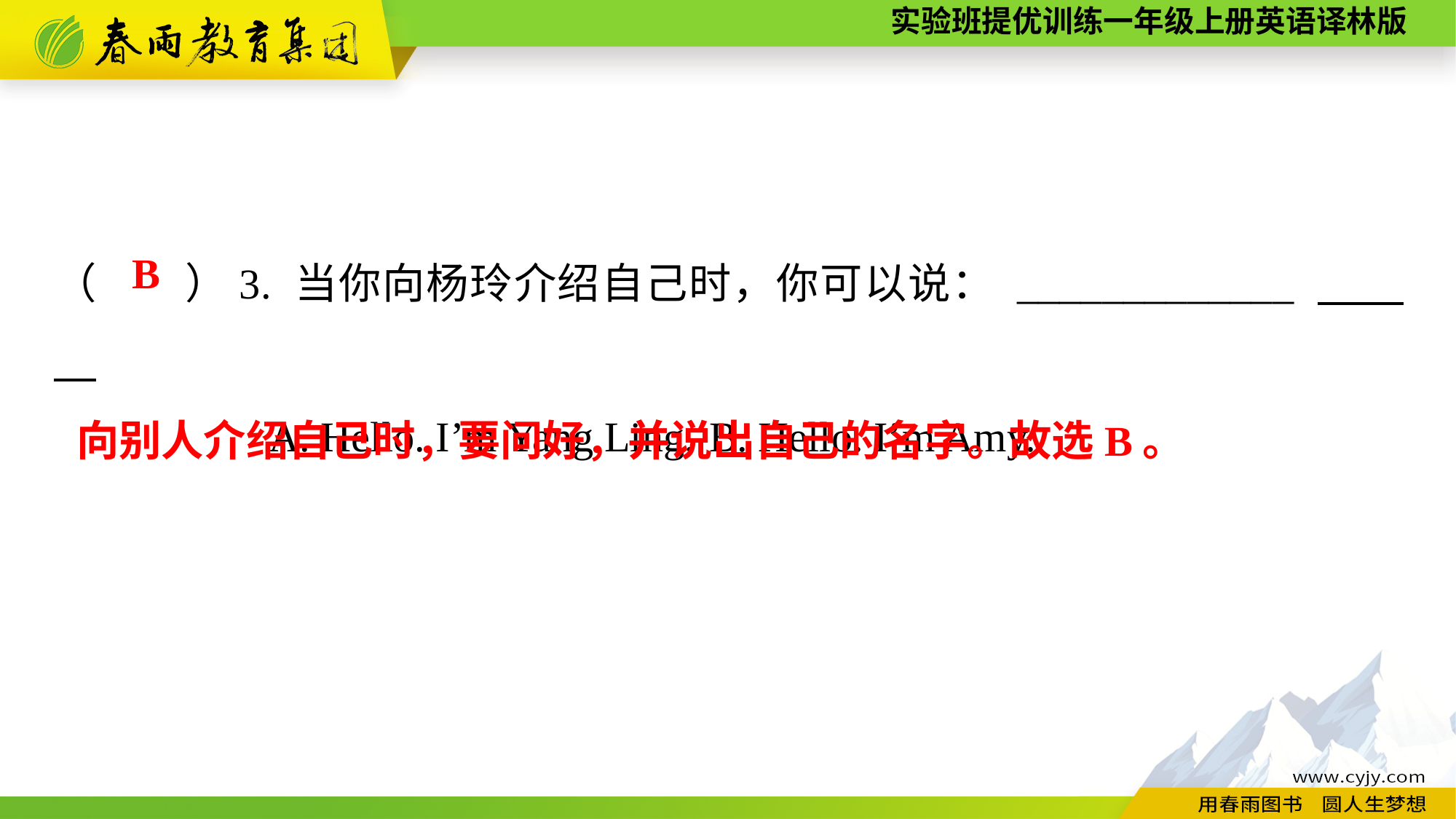

（　　）3. 当你向杨玲介绍自己时，你可以说： _____________
A. Hello. I’m Yang Ling.	B. Hello. I’m Amy.
B
向别人介绍自己时，要问好，并说出自己的名字。故选B。